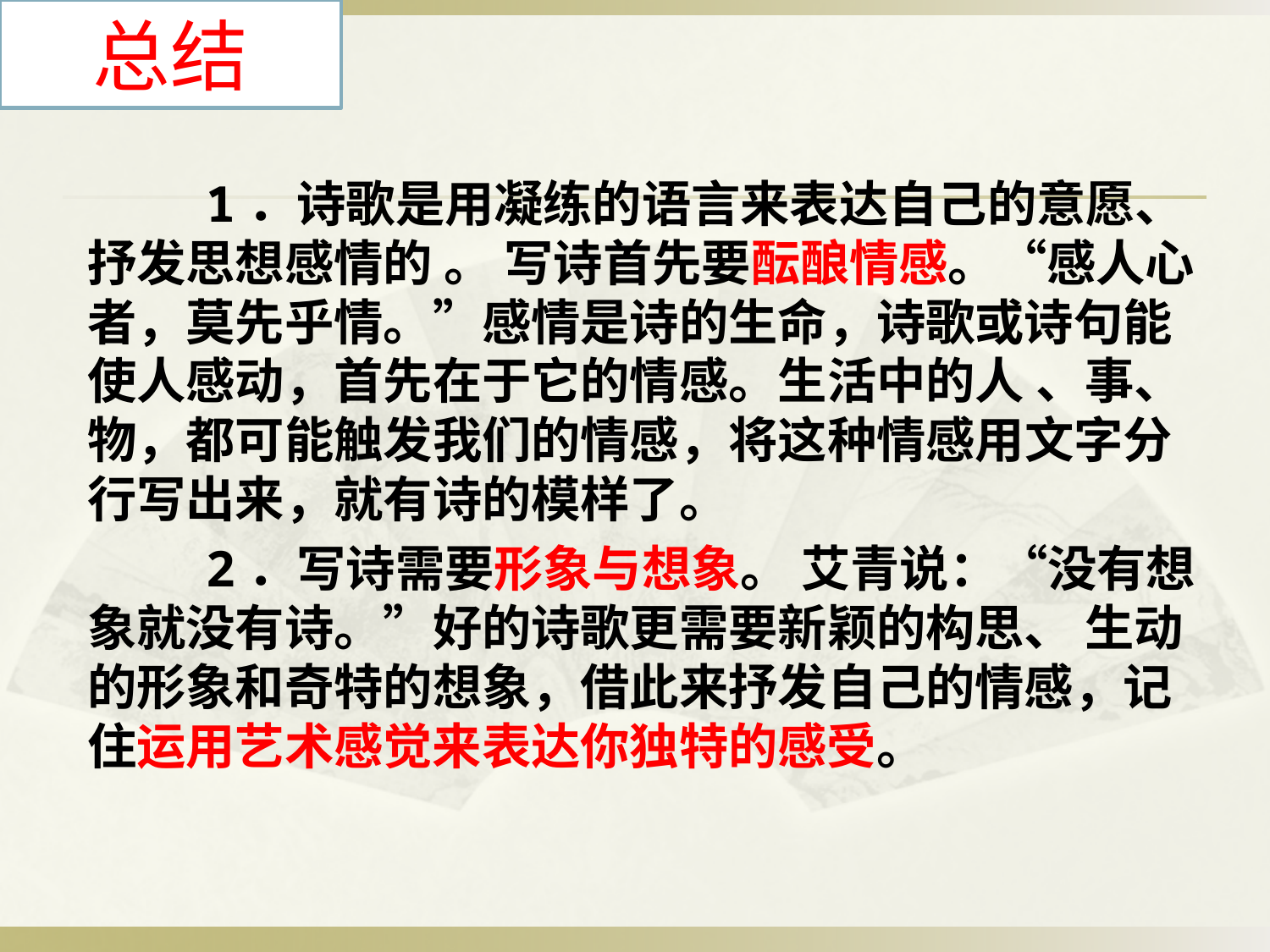

# 总结
    1．诗歌是用凝练的语言来表达自己的意愿、抒发思想感情的 。 写诗首先要酝酿情感。“感人心者，莫先乎情。”感情是诗的生命，诗歌或诗句能使人感动，首先在于它的情感。生活中的人 、事、物，都可能触发我们的情感，将这种情感用文字分行写出来，就有诗的模样了。
    2．写诗需要形象与想象。 艾青说：“没有想象就没有诗。”好的诗歌更需要新颖的构思、 生动的形象和奇特的想象，借此来抒发自己的情感，记住运用艺术感觉来表达你独特的感受。